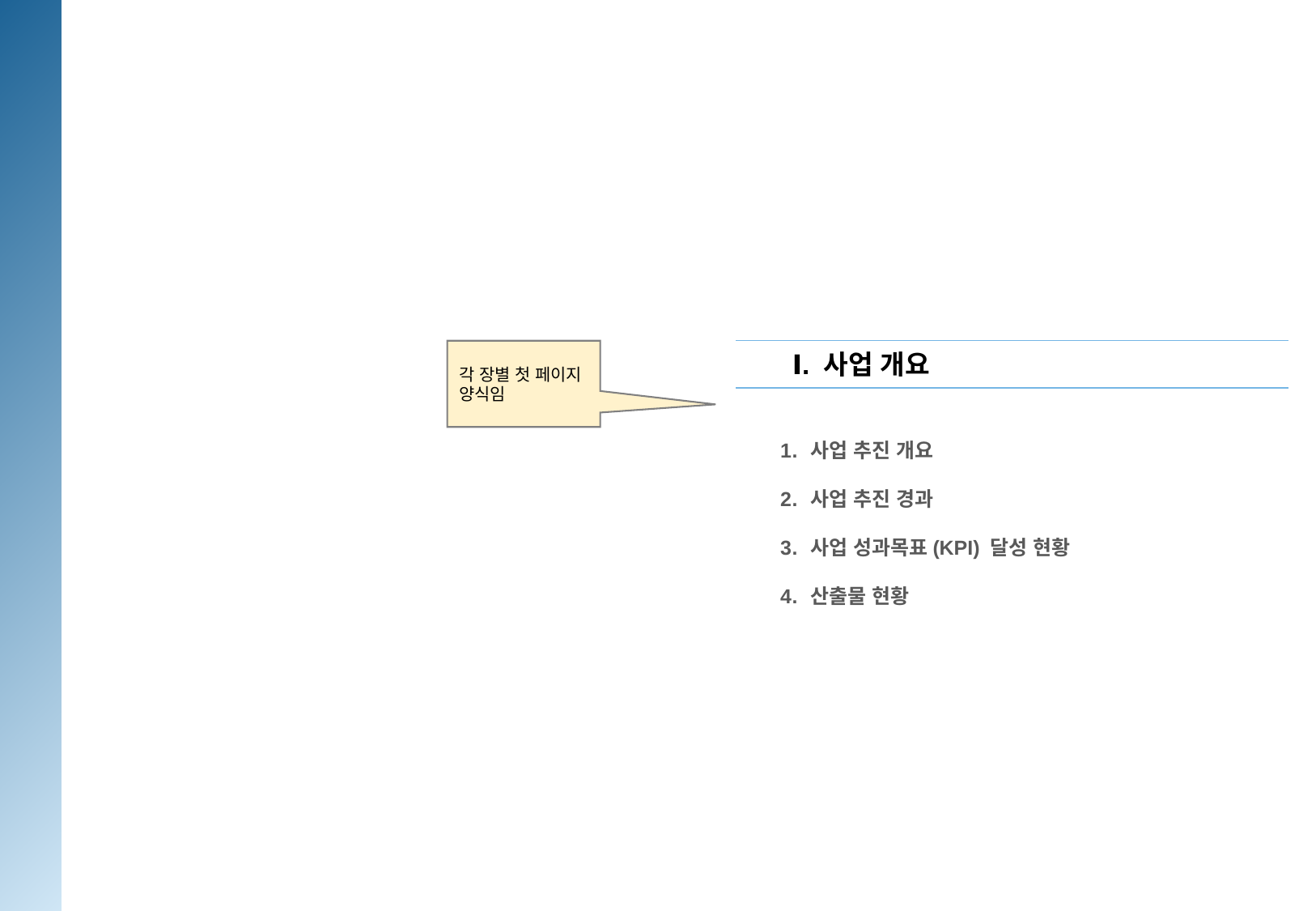

각 장별 첫 페이지
양식임
Ⅰ. 사업 개요
사업 추진 개요
사업 추진 경과
사업 성과목표(KPI) 달성 현황
산출물 현황